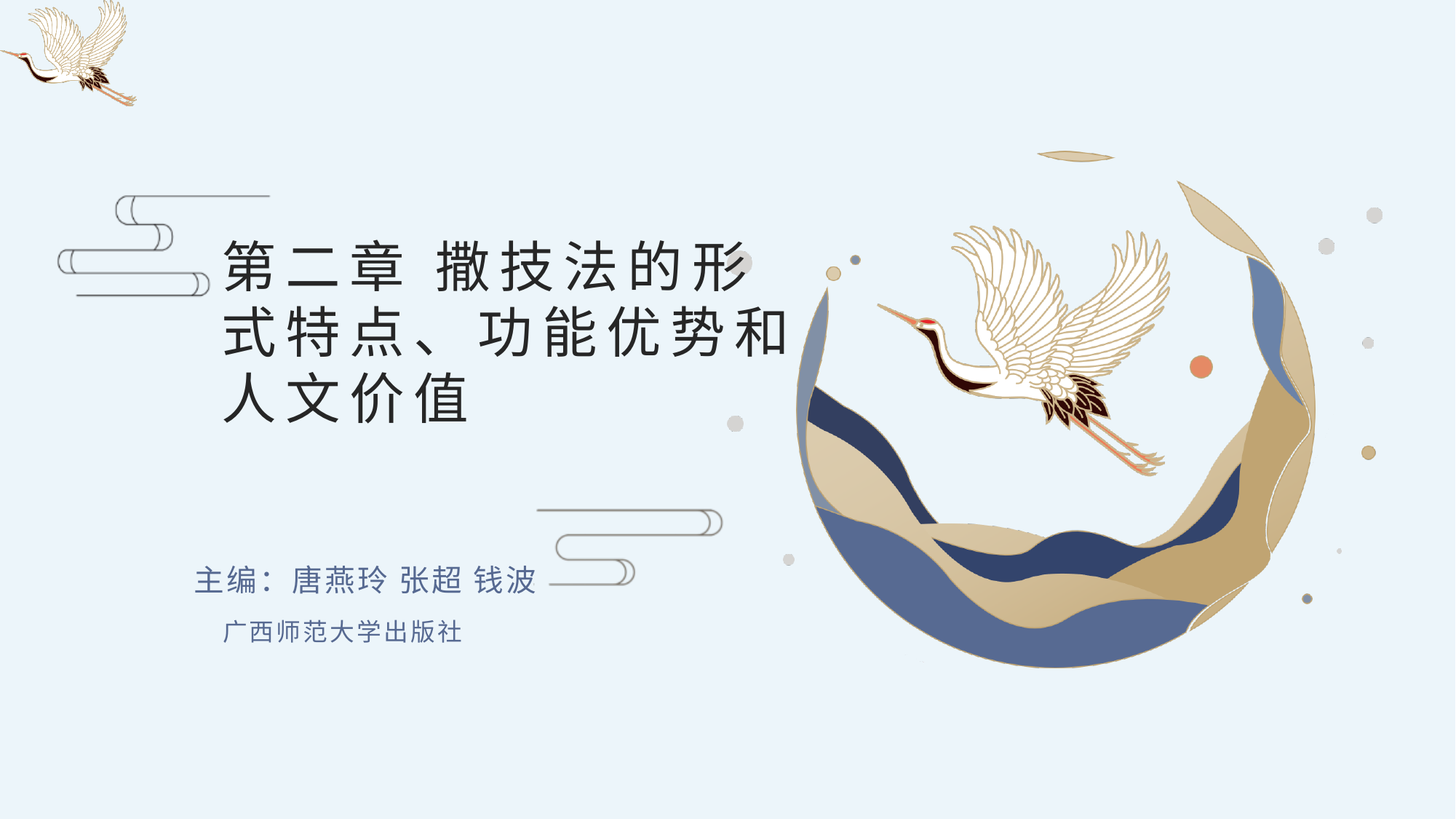

# 第二章 撒技法的形式特点、功能优势和人文价值
主编：唐燕玲 张超 钱波
广西师范大学出版社